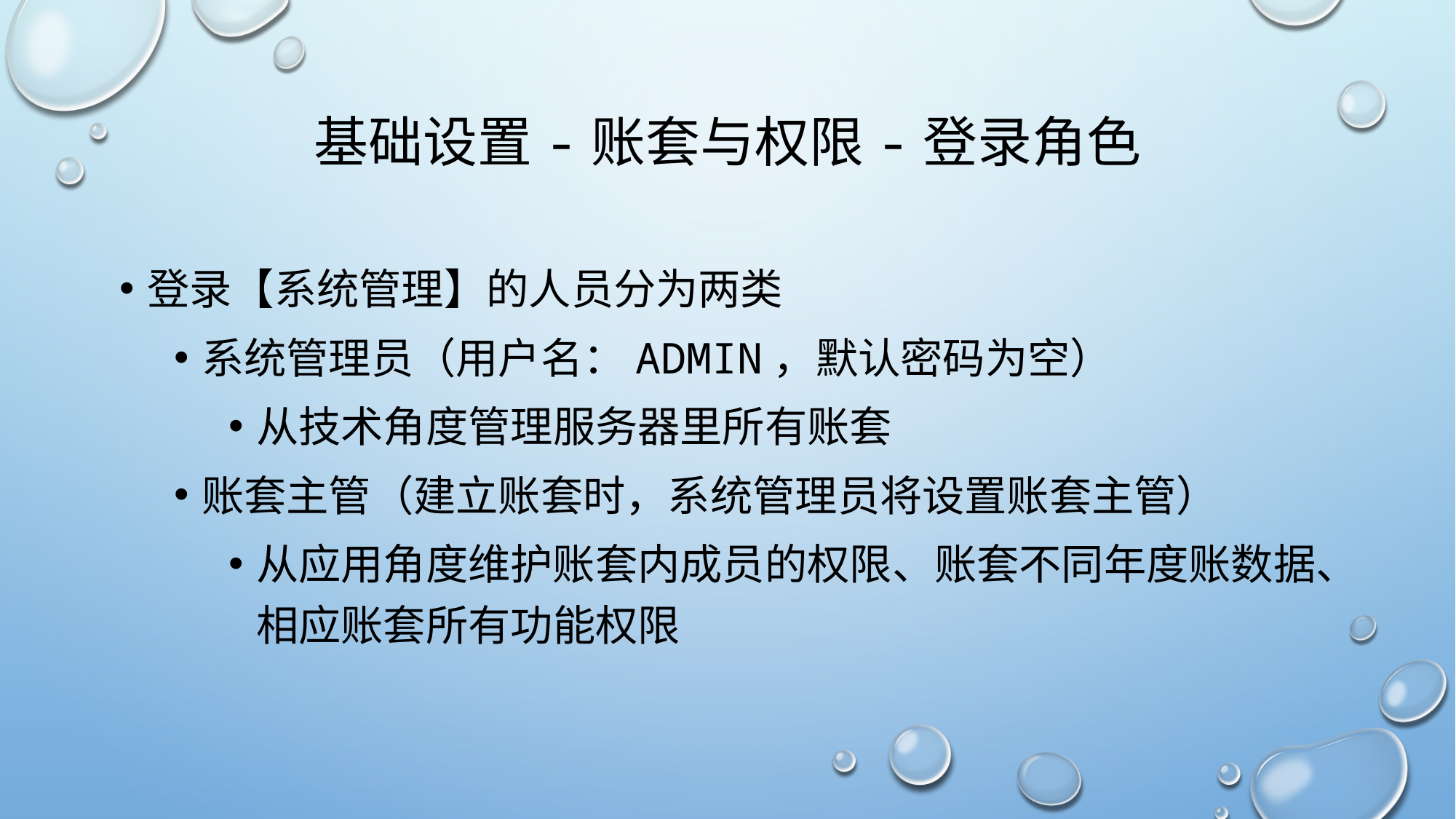

# 基础设置-账套与权限-登录角色
登录【系统管理】的人员分为两类
系统管理员（用户名：admin，默认密码为空）
从技术角度管理服务器里所有账套
账套主管（建立账套时，系统管理员将设置账套主管）
从应用角度维护账套内成员的权限、账套不同年度账数据、相应账套所有功能权限